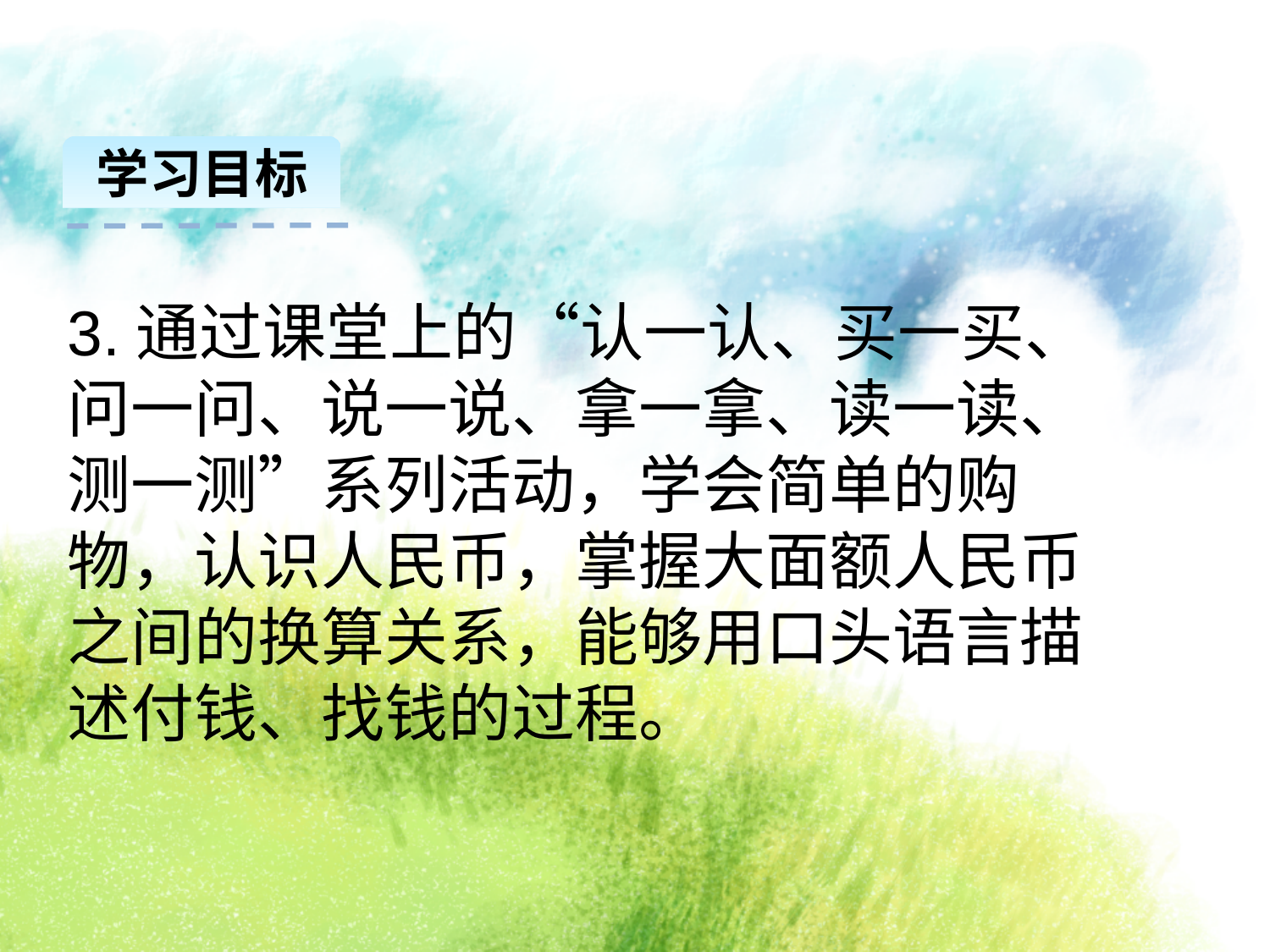

学习目标

3.通过课堂上的“认一认、买一买、问一问、说一说、拿一拿、读一读、测一测”系列活动，学会简单的购物，认识人民币，掌握大面额人民币之间的换算关系，能够用口头语言描述付钱、找钱的过程。